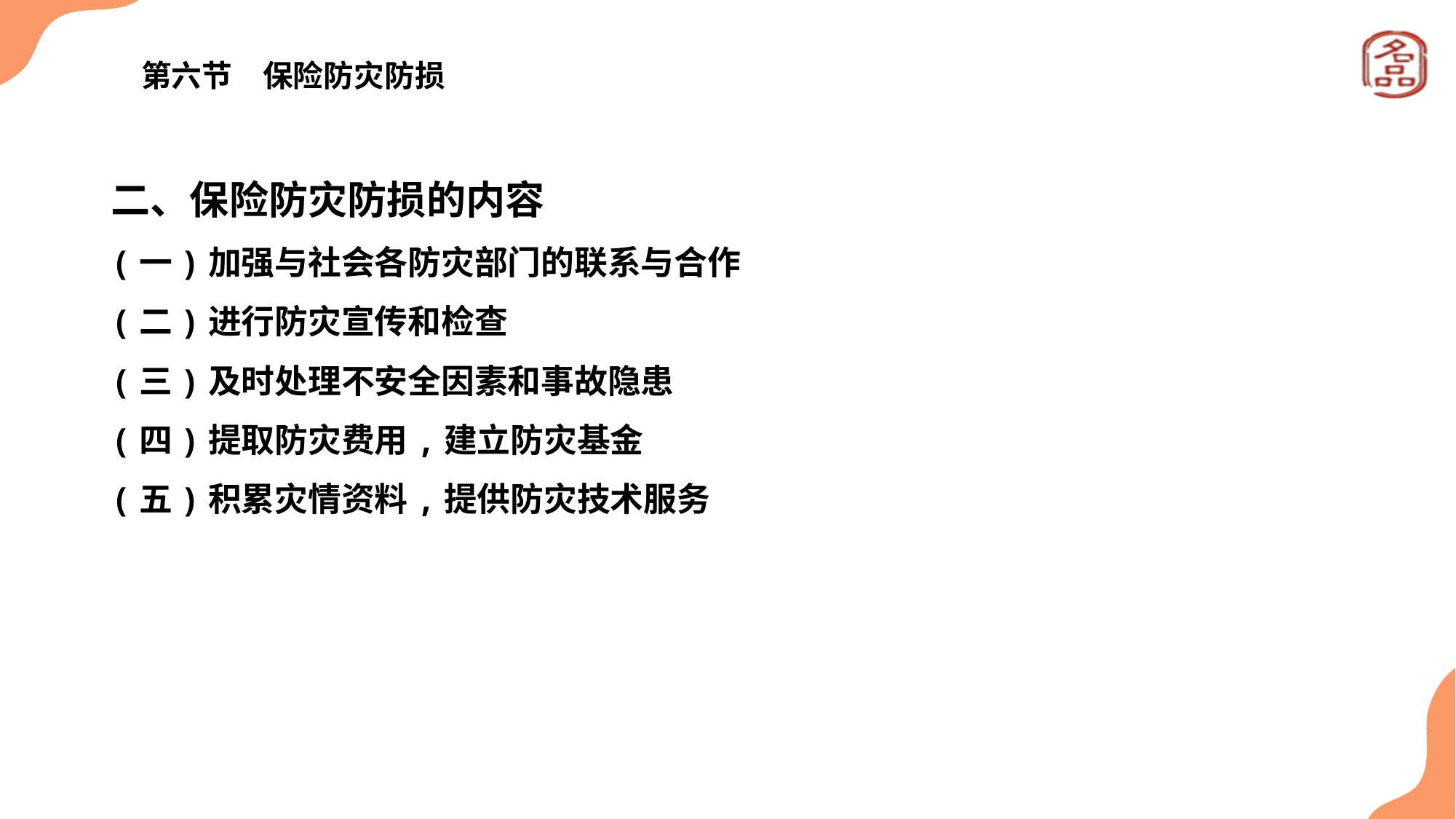

# 第六节　保险防灾防损
二、保险防灾防损的内容
(一)加强与社会各防灾部门的联系与合作
(二)进行防灾宣传和检查
(三)及时处理不安全因素和事故隐患
(四)提取防灾费用,建立防灾基金
(五)积累灾情资料,提供防灾技术服务